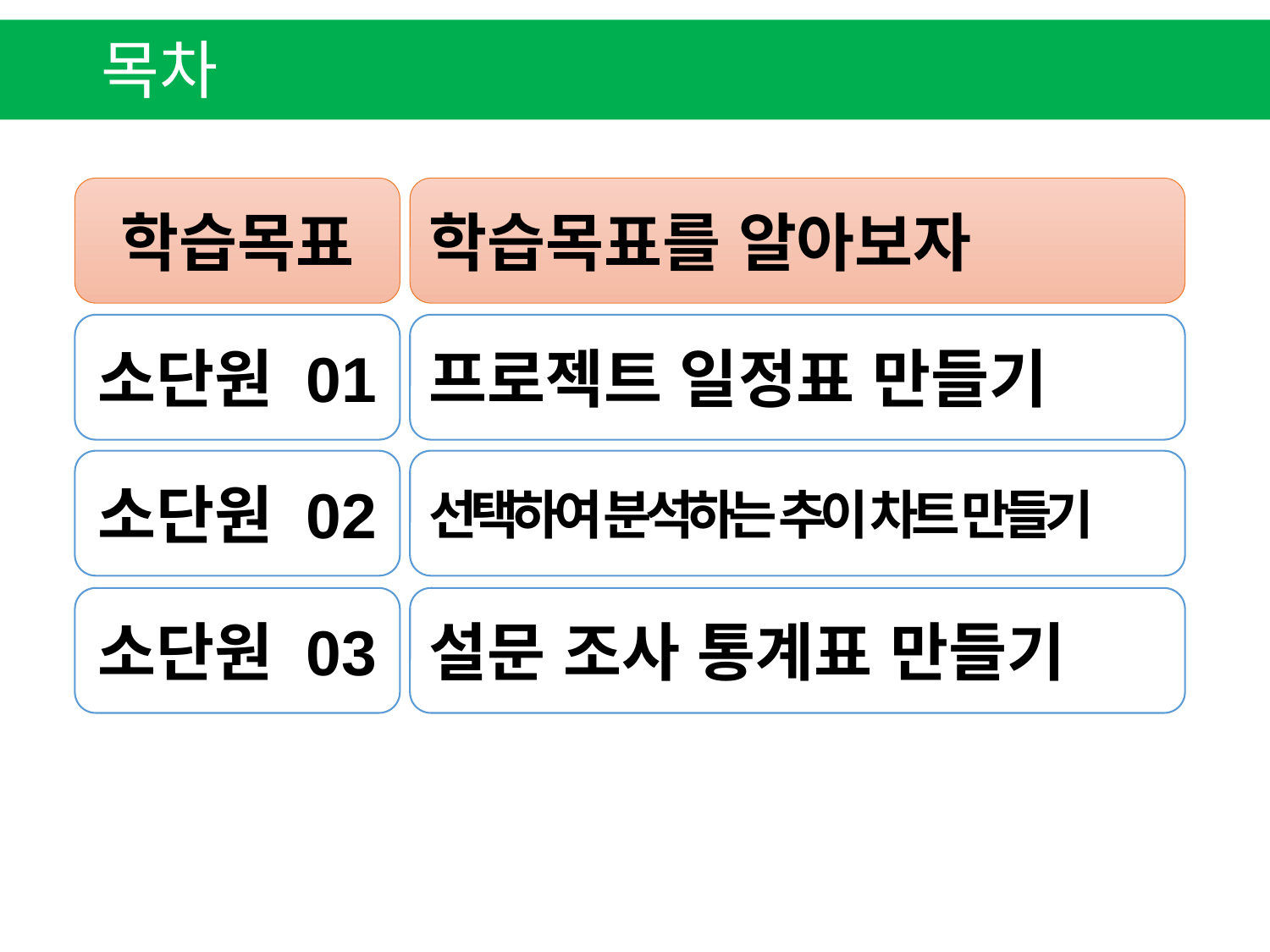

목차
학습목표
학습목표를 알아보자
소단원 01
프로젝트 일정표 만들기
소단원 02
선택하여 분석하는 추이 차트 만들기
소단원 03
설문 조사 통계표 만들기